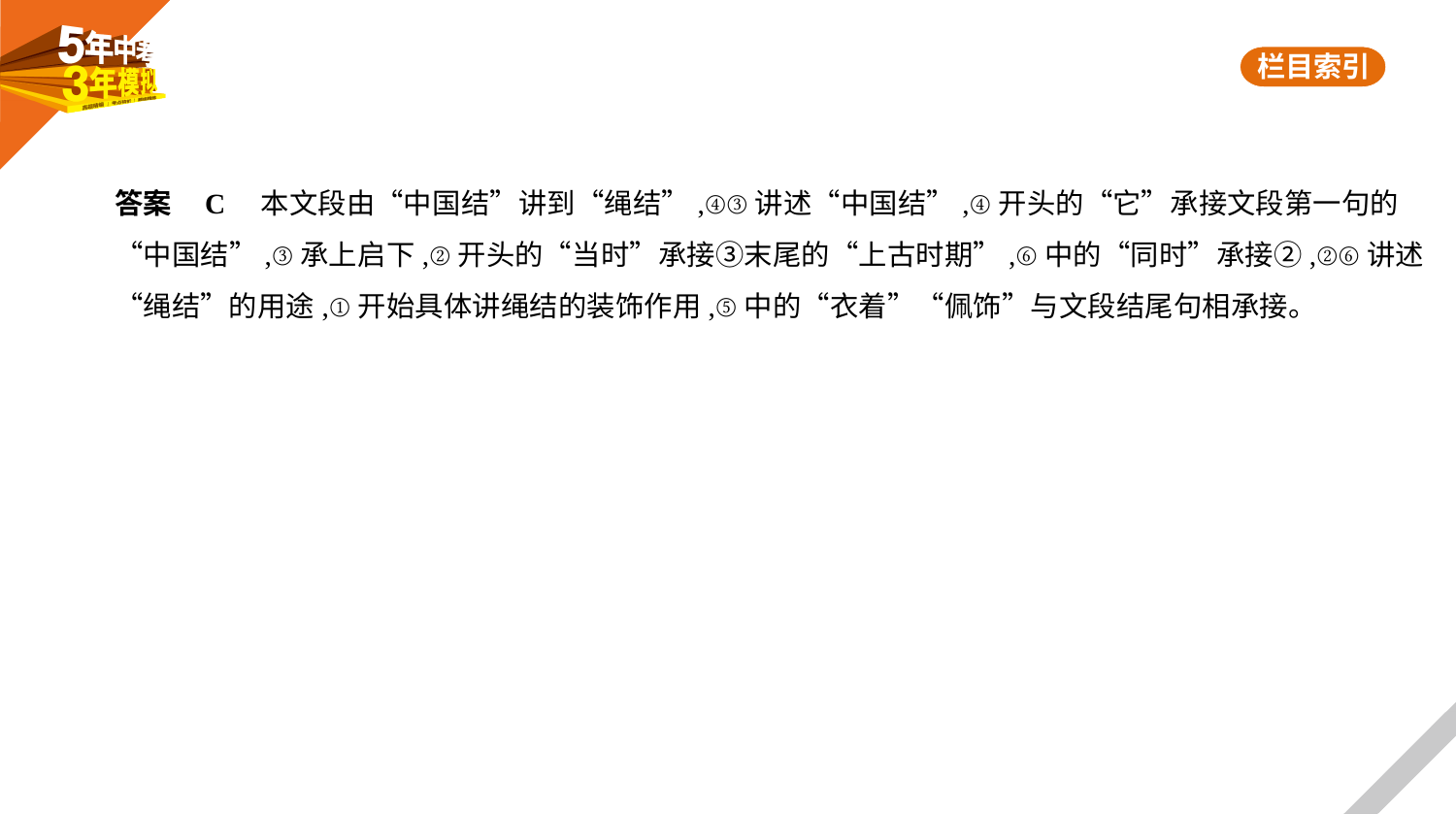

答案    C　本文段由“中国结”讲到“绳结”,④③讲述“中国结”,④开头的“它”承接文段第一句的
“中国结”,③承上启下,②开头的“当时”承接③末尾的“上古时期”,⑥中的“同时”承接②,②⑥讲述
“绳结”的用途,①开始具体讲绳结的装饰作用,⑤中的“衣着”“佩饰”与文段结尾句相承接。